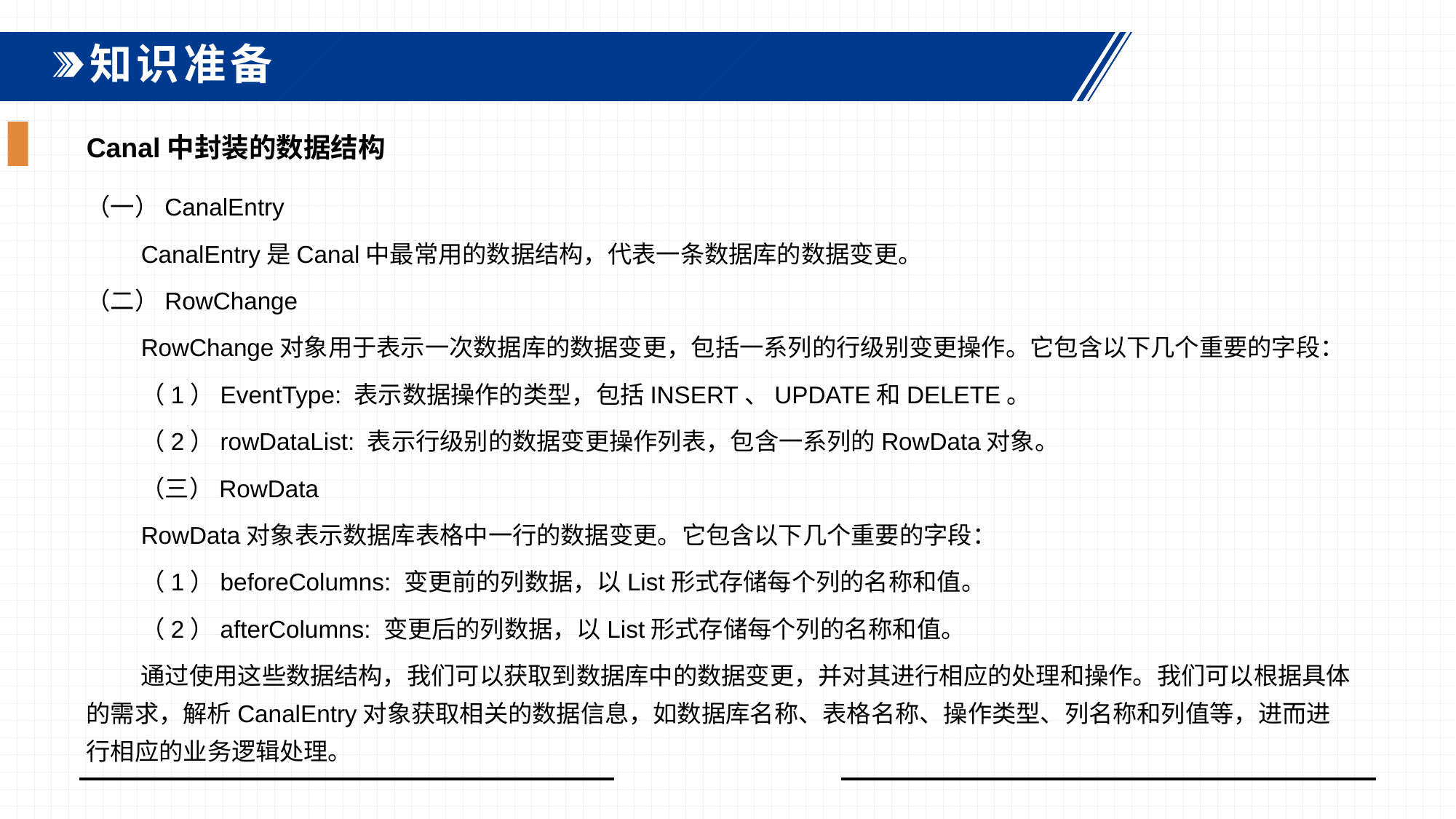

知识准备
Canal中封装的数据结构
（一）CanalEntry
CanalEntry是Canal中最常用的数据结构，代表一条数据库的数据变更。
（二）RowChange
RowChange对象用于表示一次数据库的数据变更，包括一系列的行级别变更操作。它包含以下几个重要的字段：
（1）EventType: 表示数据操作的类型，包括INSERT、UPDATE和DELETE。
（2）rowDataList: 表示行级别的数据变更操作列表，包含一系列的RowData对象。
（三）RowData
RowData对象表示数据库表格中一行的数据变更。它包含以下几个重要的字段：
（1）beforeColumns: 变更前的列数据，以List形式存储每个列的名称和值。
（2）afterColumns: 变更后的列数据，以List形式存储每个列的名称和值。
通过使用这些数据结构，我们可以获取到数据库中的数据变更，并对其进行相应的处理和操作。我们可以根据具体的需求，解析CanalEntry对象获取相关的数据信息，如数据库名称、表格名称、操作类型、列名称和列值等，进而进行相应的业务逻辑处理。